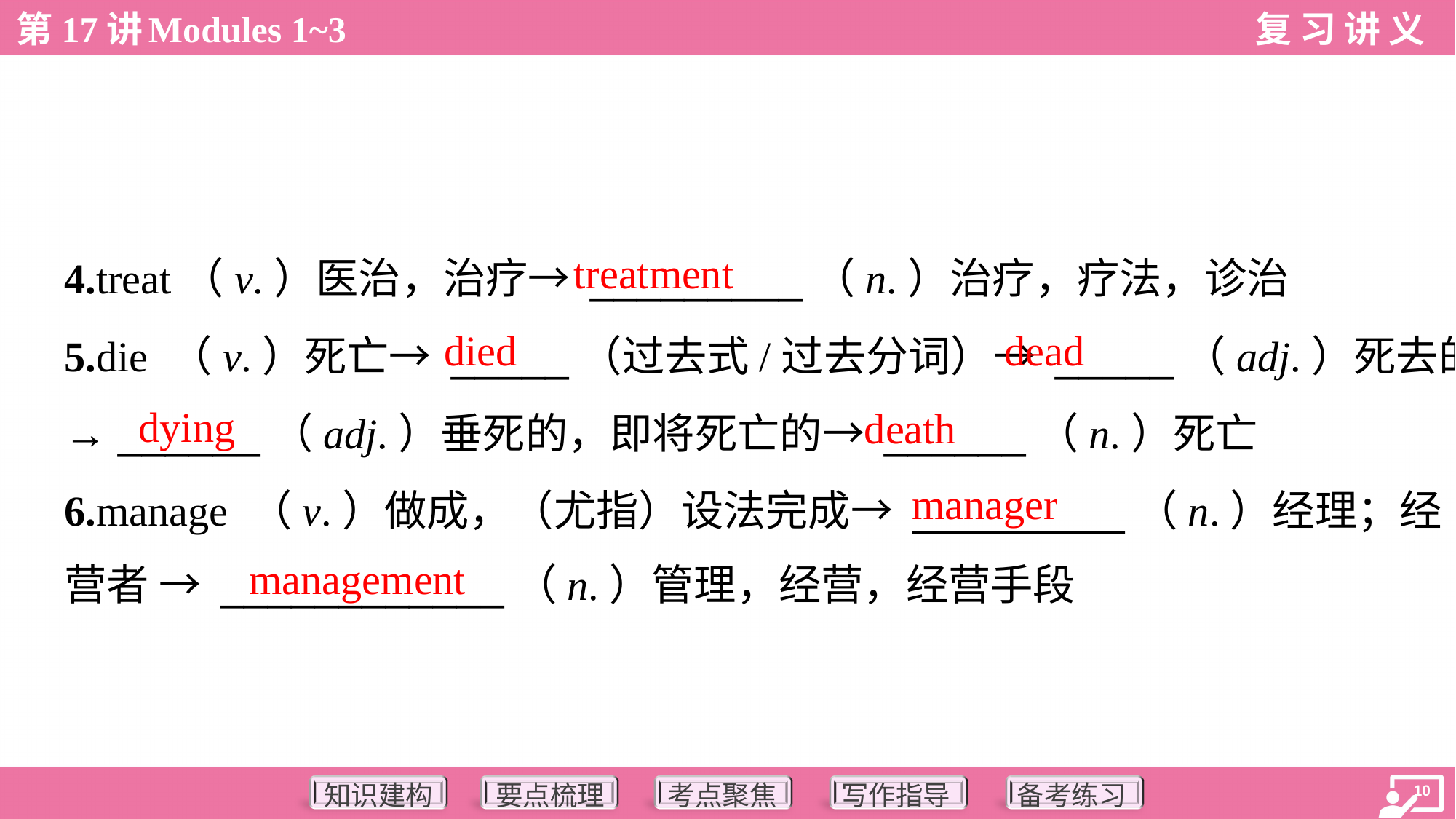

treatment
4.treat（v.）医治，治疗→ _________（n.）治疗，疗法，诊治
5.die （v.）死亡→ _____（过去式/过去分词）→ _____（adj.）死去的
→ ______（adj.）垂死的，即将死亡的→ ______（n.）死亡
6.manage （v.）做成，（尤指）设法完成→ _________（n.）经理；经
营者 → ____________（n.）管理，经营，经营手段
died
dead
dying
death
manager
management